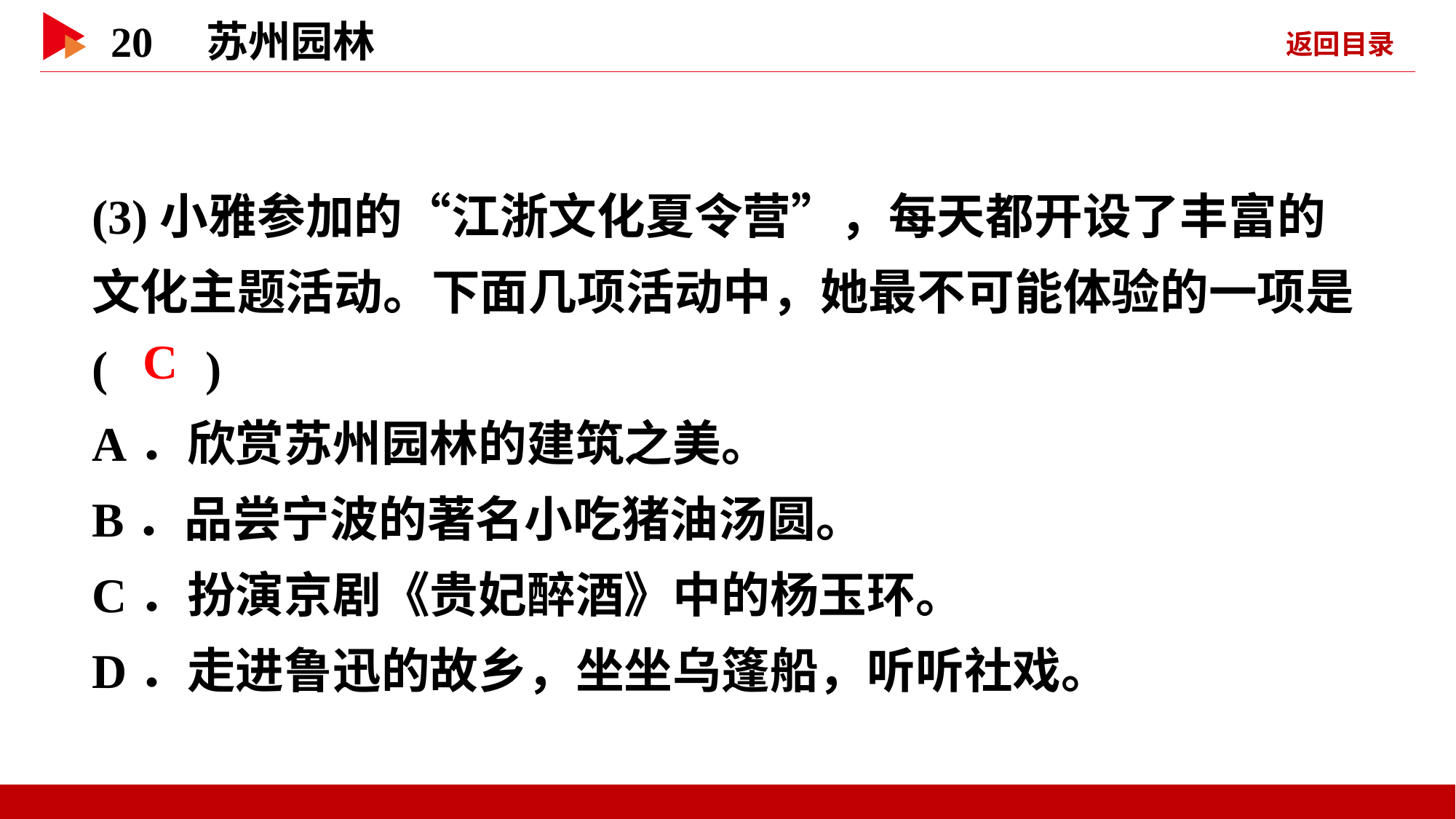

(3)小雅参加的“江浙文化夏令营”，每天都开设了丰富的文化主题活动。下面几项活动中，她最不可能体验的一项是(        )
A．欣赏苏州园林的建筑之美。
B．品尝宁波的著名小吃猪油汤圆。
C．扮演京剧《贵妃醉酒》中的杨玉环。
D．走进鲁迅的故乡，坐坐乌篷船，听听社戏。
   C